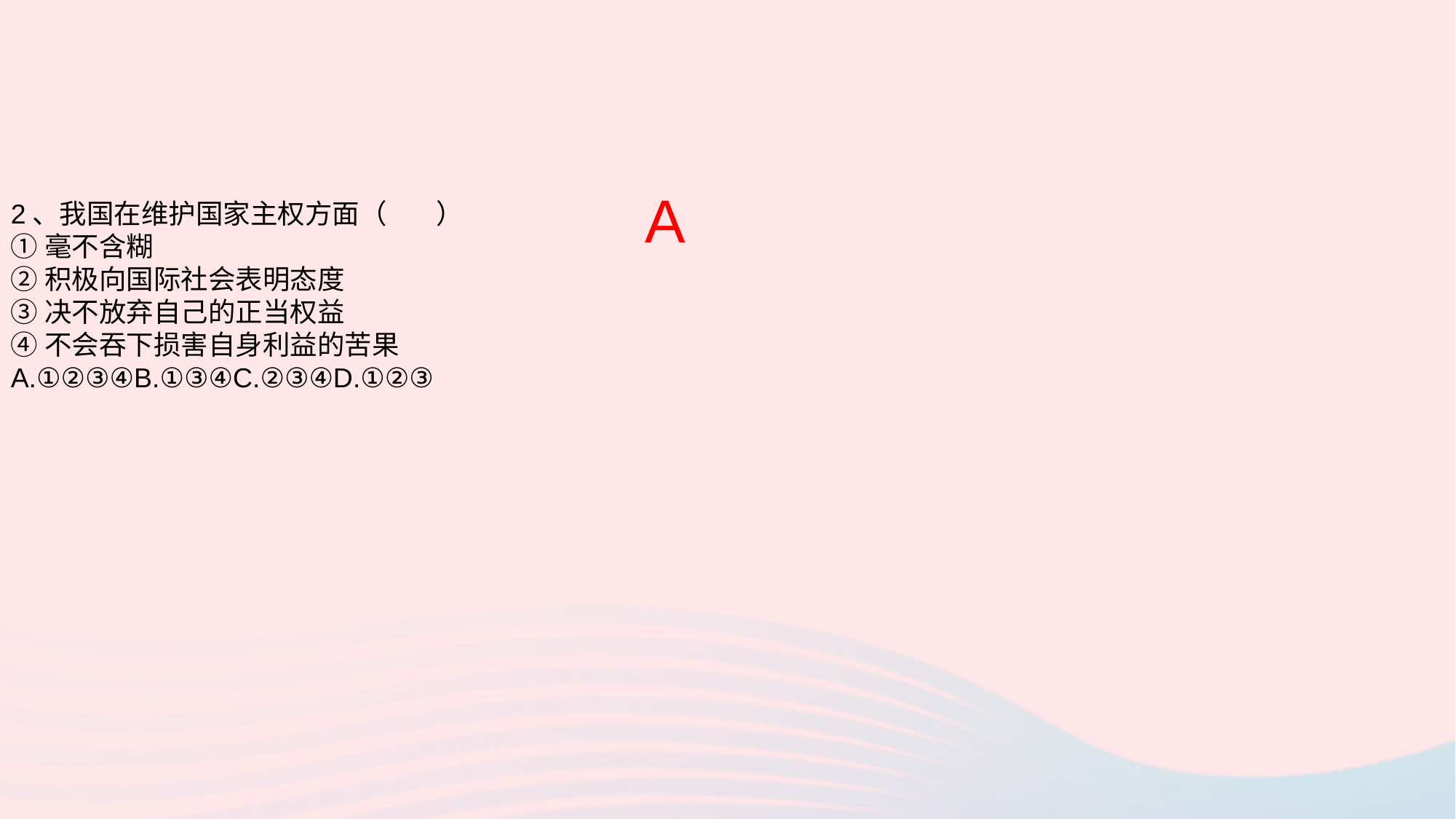

A
2、我国在维护国家主权方面（        ）
①毫不含糊
②积极向国际社会表明态度
③决不放弃自己的正当权益
④不会吞下损害自身利益的苦果
A.①②③④B.①③④C.②③④D.①②③